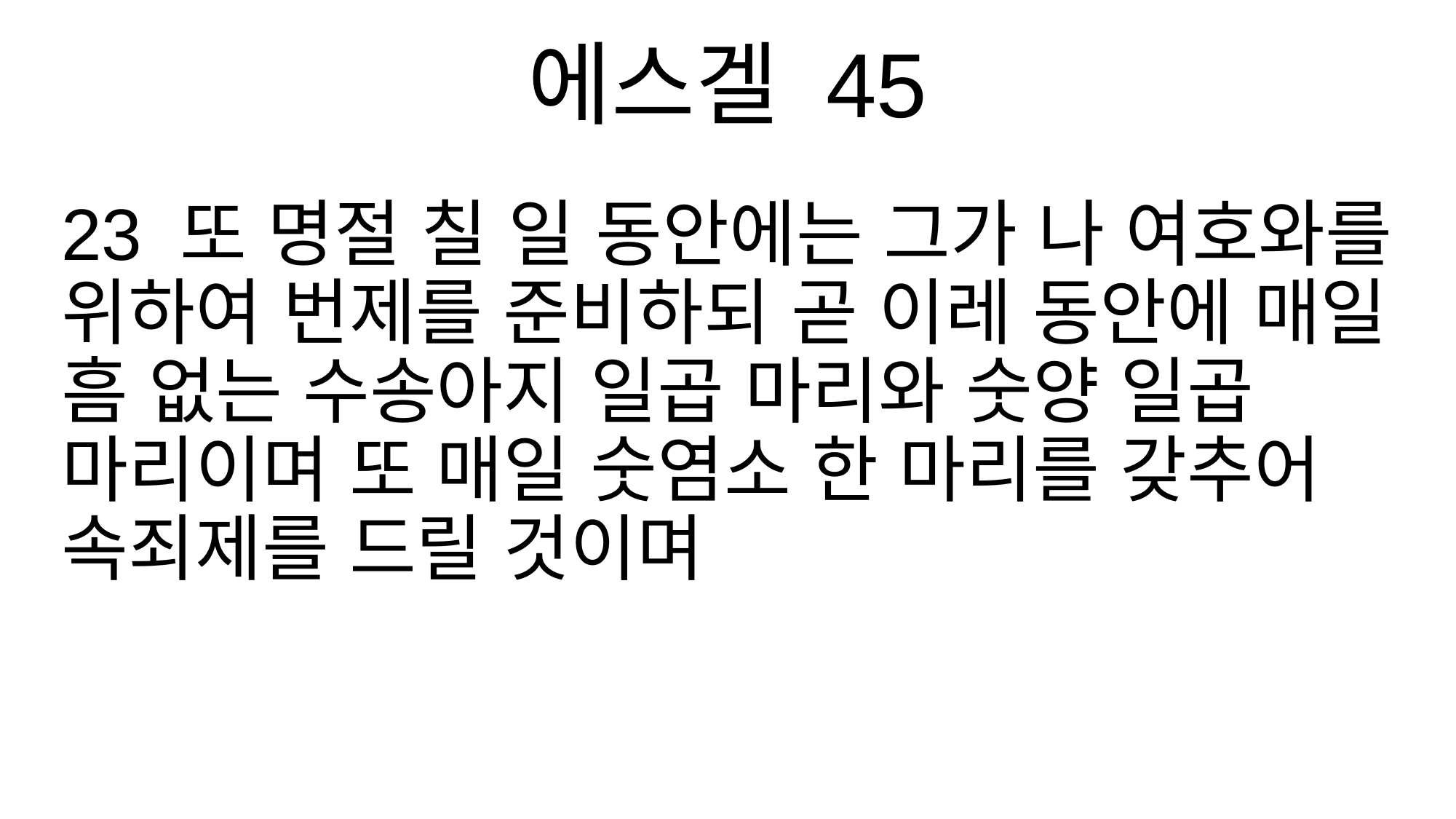

에스겔 45
23 또 명절 칠 일 동안에는 그가 나 여호와를 위하여 번제를 준비하되 곧 이레 동안에 매일 흠 없는 수송아지 일곱 마리와 숫양 일곱 마리이며 또 매일 숫염소 한 마리를 갖추어 속죄제를 드릴 것이며